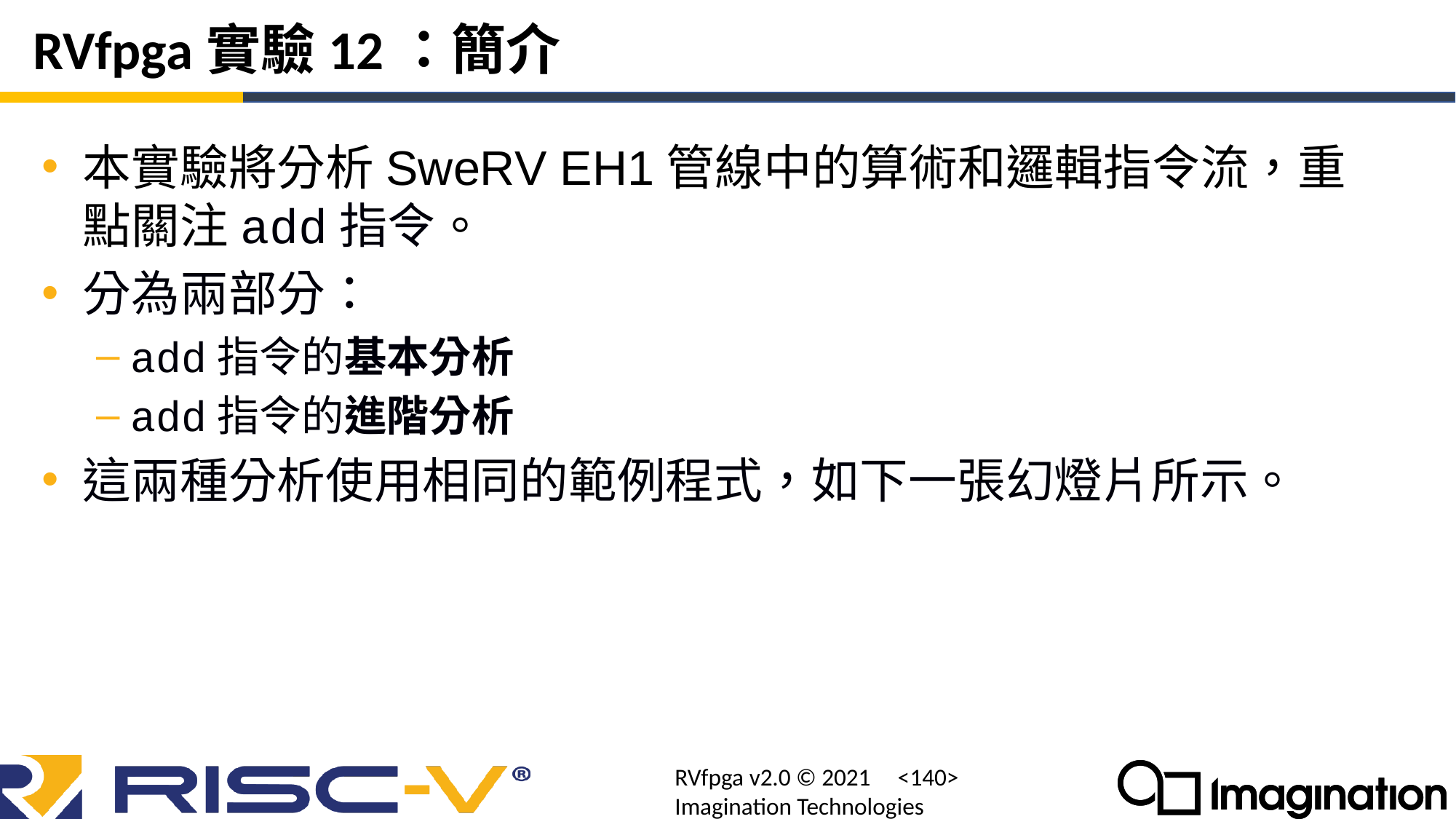

# RVfpga實驗12：簡介
本實驗將分析SweRV EH1管線中的算術和邏輯指令流，重點關注add指令。
分為兩部分：
add指令的基本分析
add指令的進階分析
這兩種分析使用相同的範例程式，如下一張幻燈片所示。